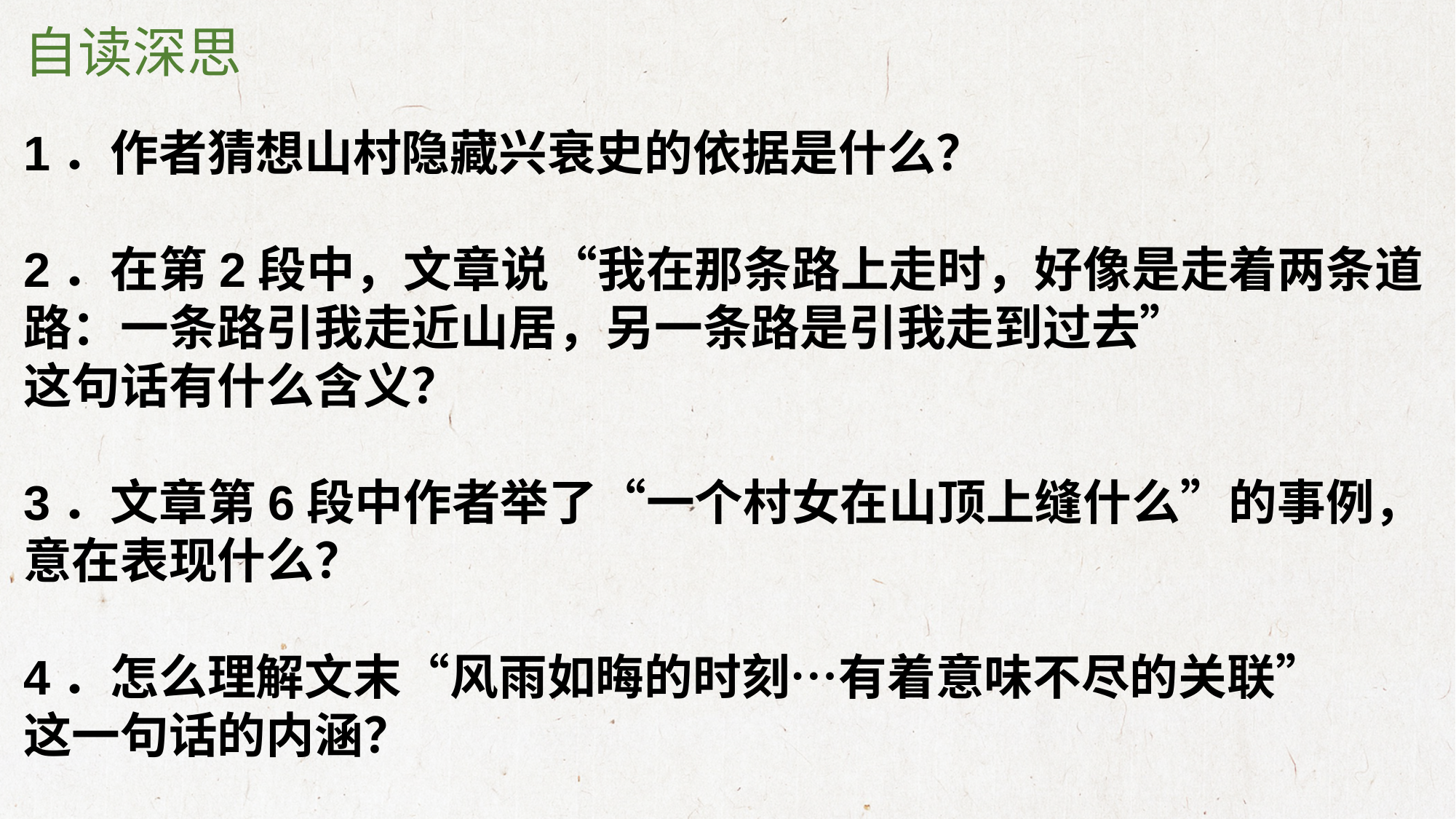

自读深思
1．作者猜想山村隐藏兴衰史的依据是什么？

2．在第2段中，文章说“我在那条路上走时，好像是走着两条道路：一条路引我走近山居，另一条路是引我走到过去”
这句话有什么含义？

3．文章第6段中作者举了“一个村女在山顶上缝什么”的事例，意在表现什么？

4．怎么理解文末“风雨如晦的时刻…有着意味不尽的关联”
这一句话的内涵？